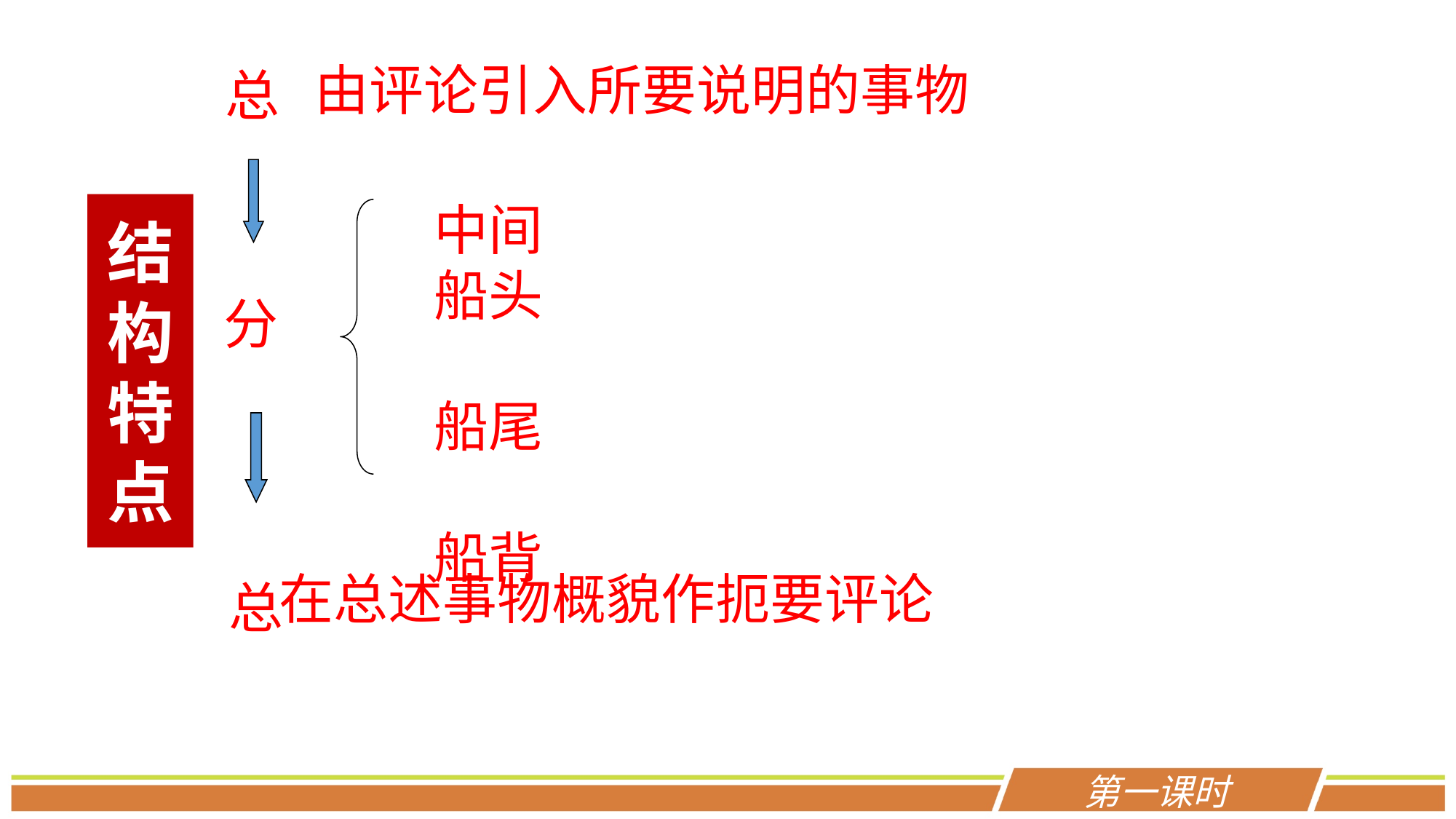

由评论引入所要说明的事物

总

中间
船头
船尾
船背
结构特点

分

        在总述事物概貌作扼要评论
总
第一课时